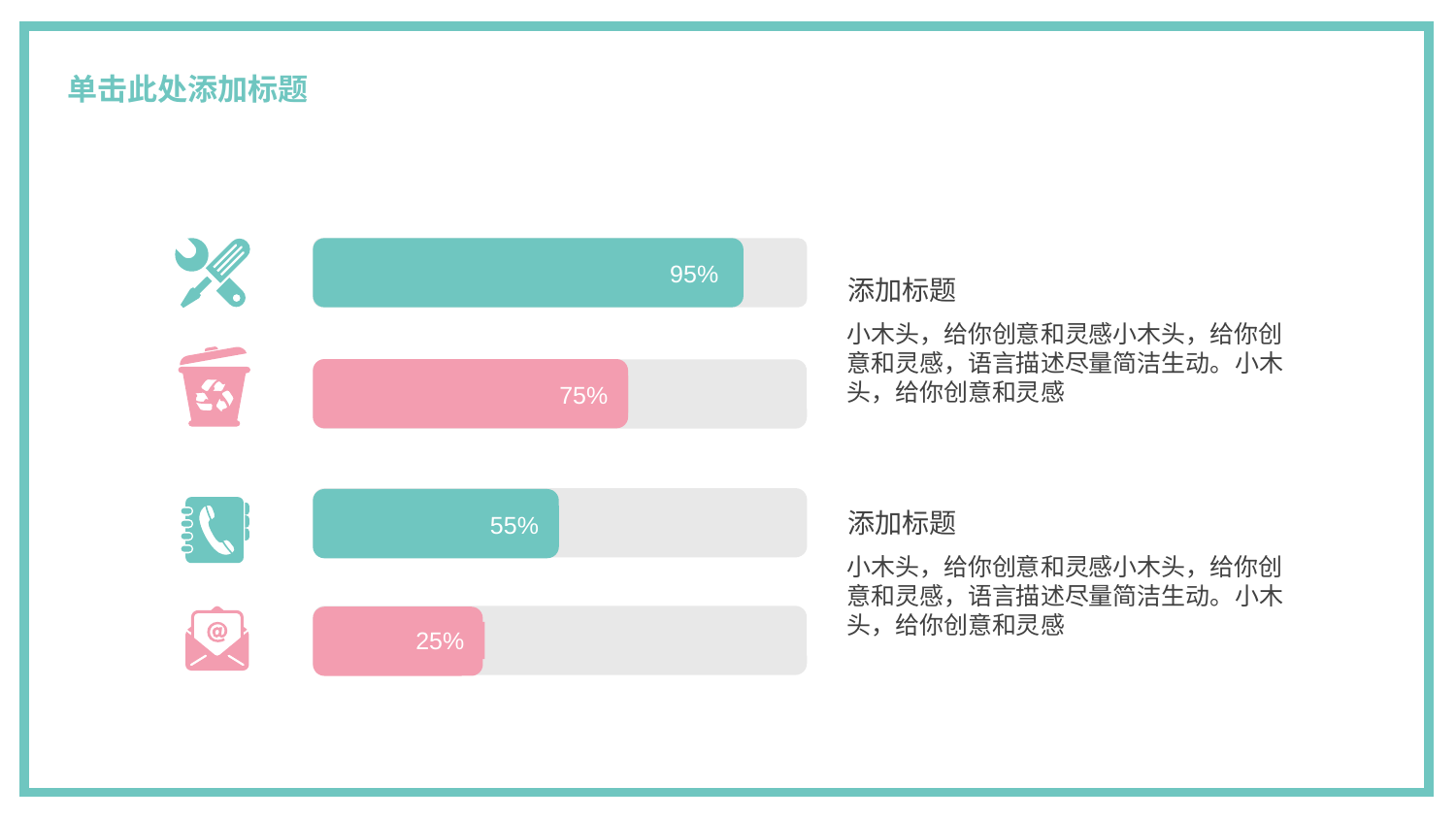

# 单击此处添加标题

95%

添加标题
小木头，给你创意和灵感小木头，给你创意和灵感，语言描述尽量简洁生动。小木头，给你创意和灵感

75%

55%

添加标题
小木头，给你创意和灵感小木头，给你创意和灵感，语言描述尽量简洁生动。小木头，给你创意和灵感

25%